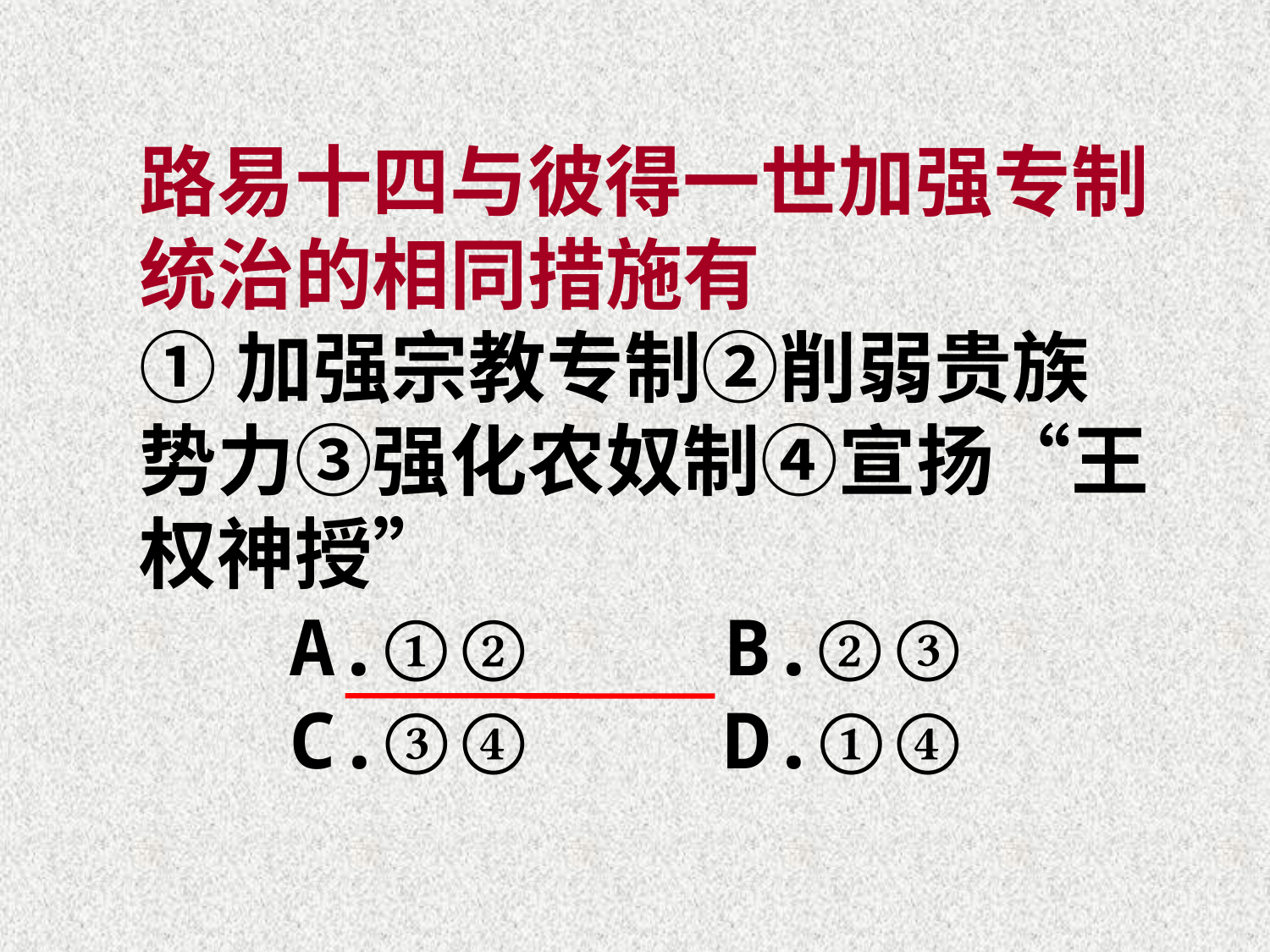

路易十四与彼得一世加强专制统治的相同措施有
①加强宗教专制②削弱贵族势力③强化农奴制④宣扬“王权神授”
 　 A.①②    B.②③
  　C.③④    D.①④